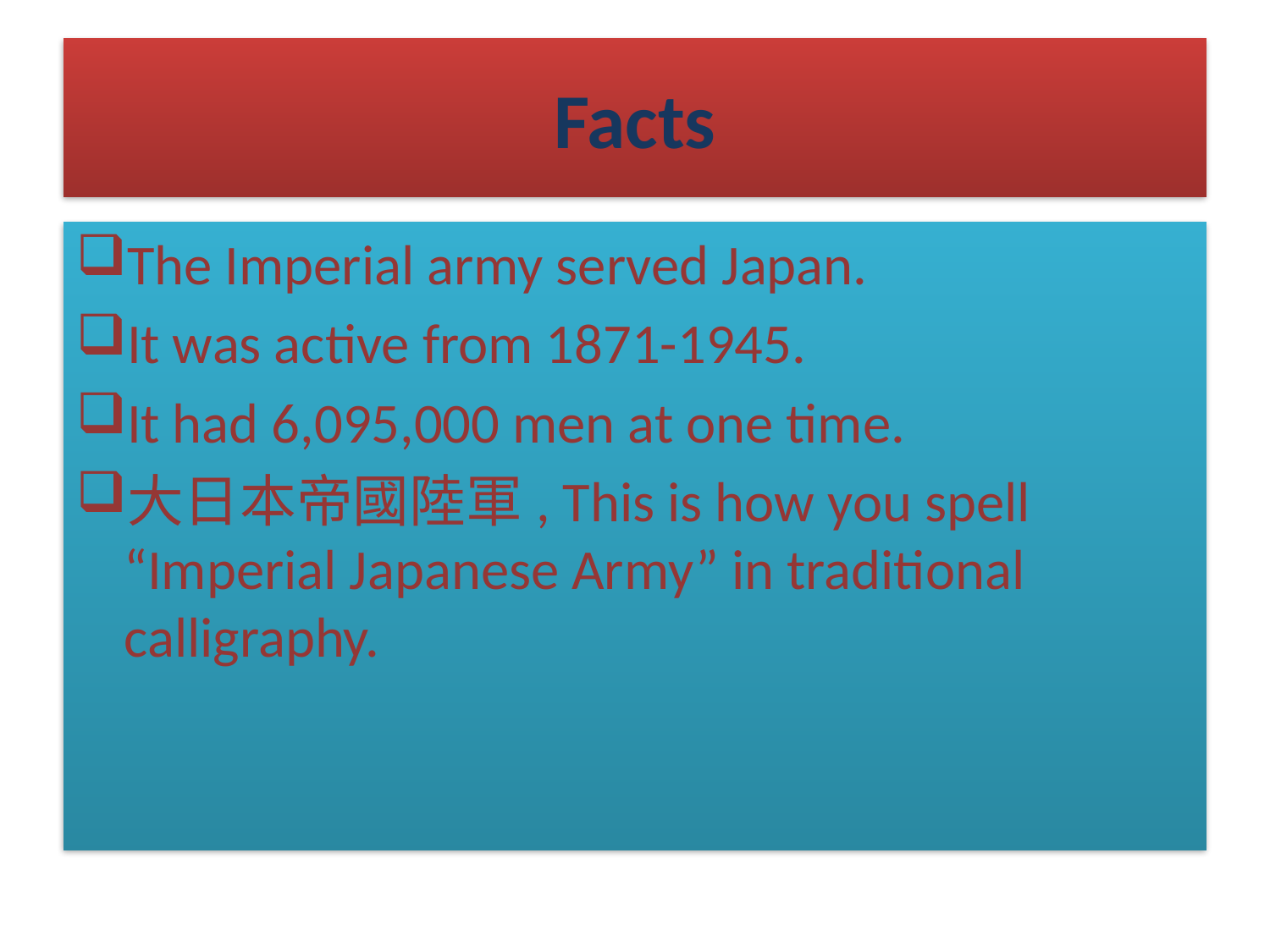

# Facts
The Imperial army served Japan.
It was active from 1871-1945.
It had 6,095,000 men at one time.
大日本帝國陸軍, This is how you spell “Imperial Japanese Army” in traditional calligraphy.